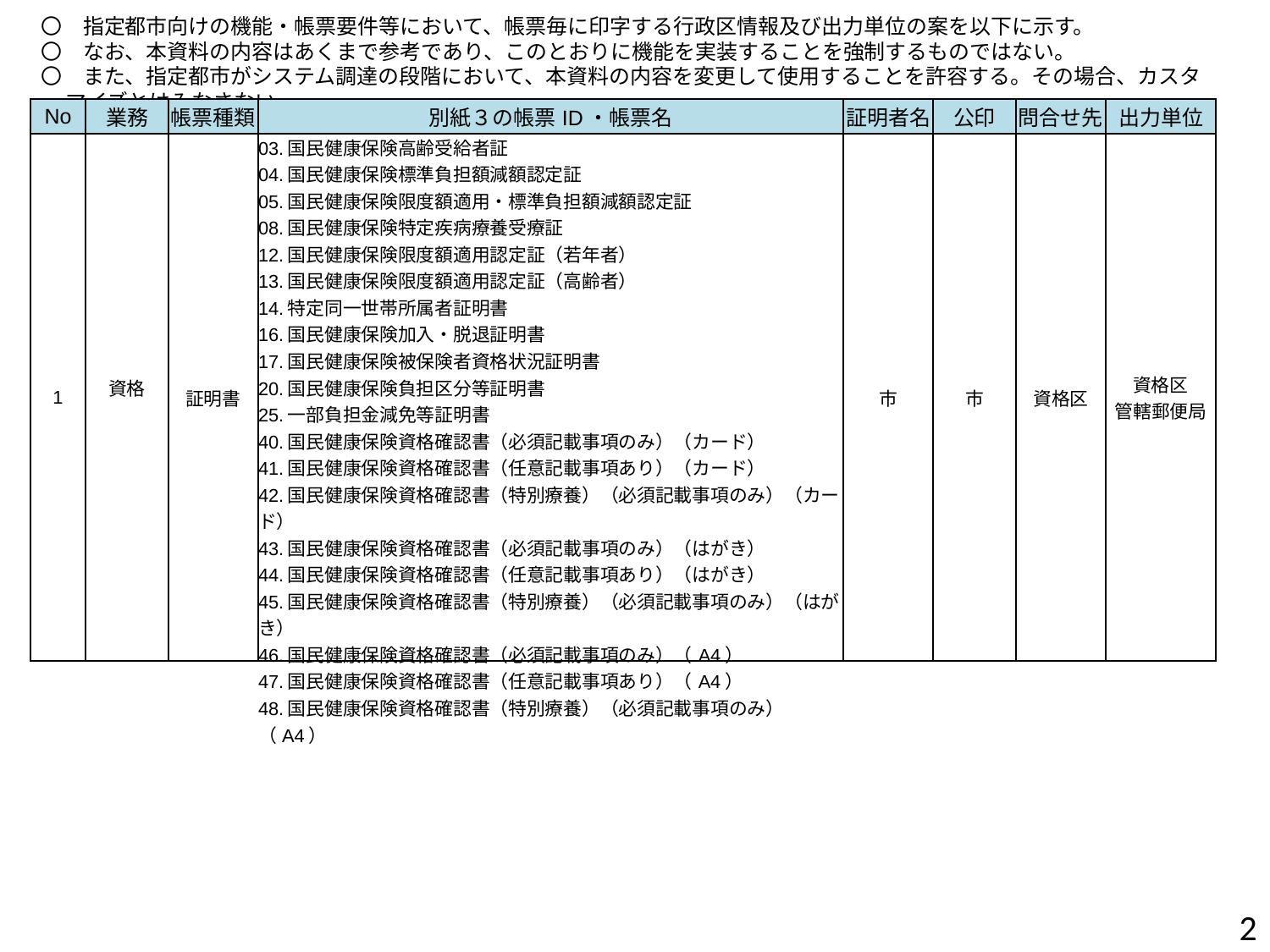

〇　指定都市向けの機能・帳票要件等において、帳票毎に印字する行政区情報及び出力単位の案を以下に示す。
〇　なお、本資料の内容はあくまで参考であり、このとおりに機能を実装することを強制するものではない。
〇　また、指定都市がシステム調達の段階において、本資料の内容を変更して使用することを許容する。その場合、カスタマイズとはみなさない。
| No | 業務 | 帳票種類 | 別紙３の帳票ID・帳票名 | 証明者名 | 公印 | 問合せ先 | 出力単位 |
| --- | --- | --- | --- | --- | --- | --- | --- |
| 1 | 資格 | 証明書 | 03.国民健康保険高齢受給者証 04.国民健康保険標準負担額減額認定証 05.国民健康保険限度額適用・標準負担額減額認定証 08.国民健康保険特定疾病療養受療証 12.国民健康保険限度額適用認定証（若年者） 13.国民健康保険限度額適用認定証（高齢者） 14.特定同一世帯所属者証明書 16.国民健康保険加入・脱退証明書 17.国民健康保険被保険者資格状況証明書 20.国民健康保険負担区分等証明書 25.一部負担金減免等証明書 40.国民健康保険資格確認書（必須記載事項のみ）（カード） 41.国民健康保険資格確認書（任意記載事項あり）（カード） 42.国民健康保険資格確認書（特別療養）（必須記載事項のみ）（カード） 43.国民健康保険資格確認書（必須記載事項のみ）（はがき） 44.国民健康保険資格確認書（任意記載事項あり）（はがき） 45.国民健康保険資格確認書（特別療養）（必須記載事項のみ）（はがき） 46.国民健康保険資格確認書（必須記載事項のみ）（A4） 47.国民健康保険資格確認書（任意記載事項あり）（A4） 48.国民健康保険資格確認書（特別療養）（必須記載事項のみ）（A4） | 市 | 市 | 資格区 | 資格区 管轄郵便局 |
2